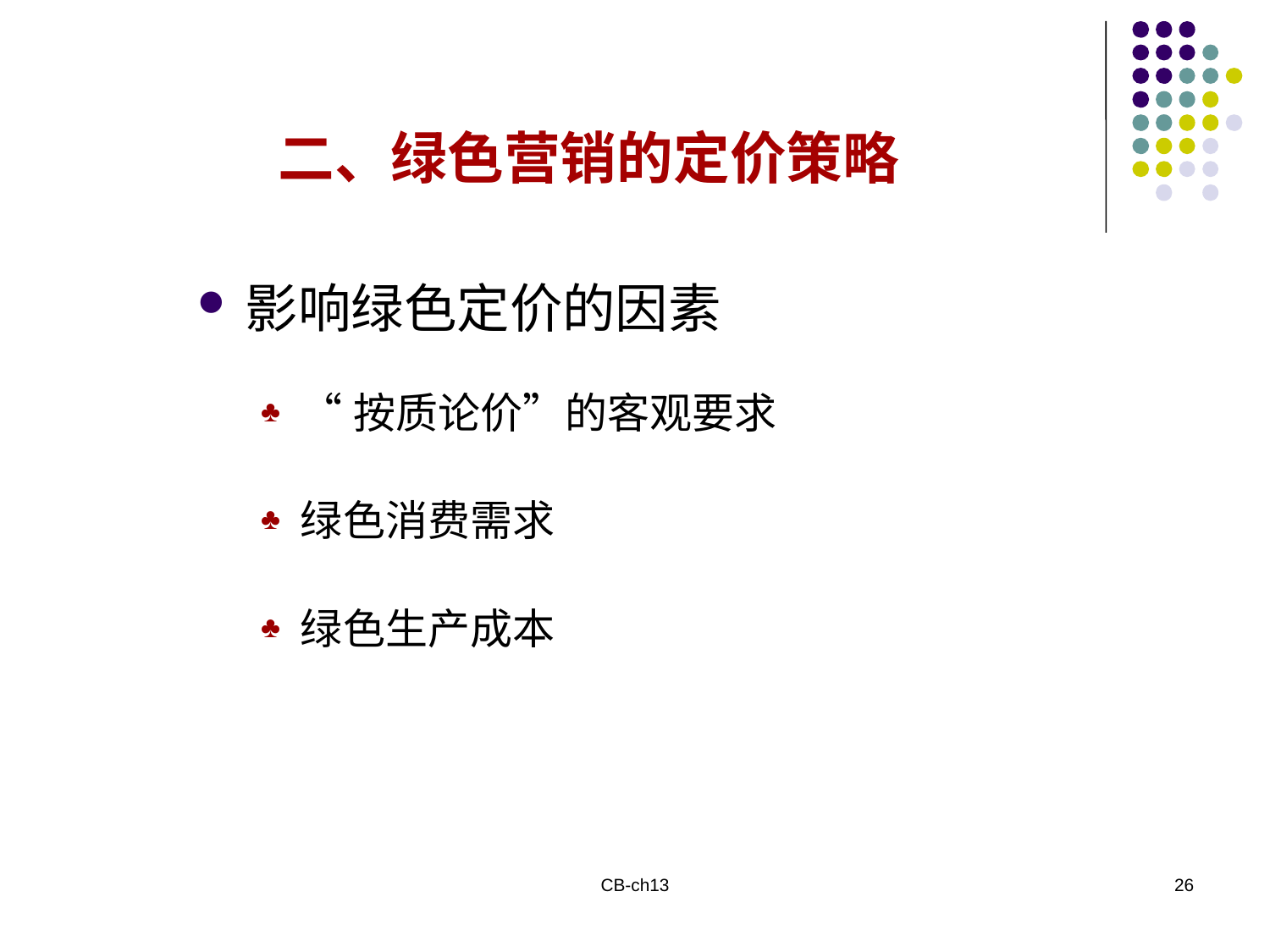

二、绿色营销的定价策略
影响绿色定价的因素
“按质论价”的客观要求
绿色消费需求
绿色生产成本
CB-ch13
26